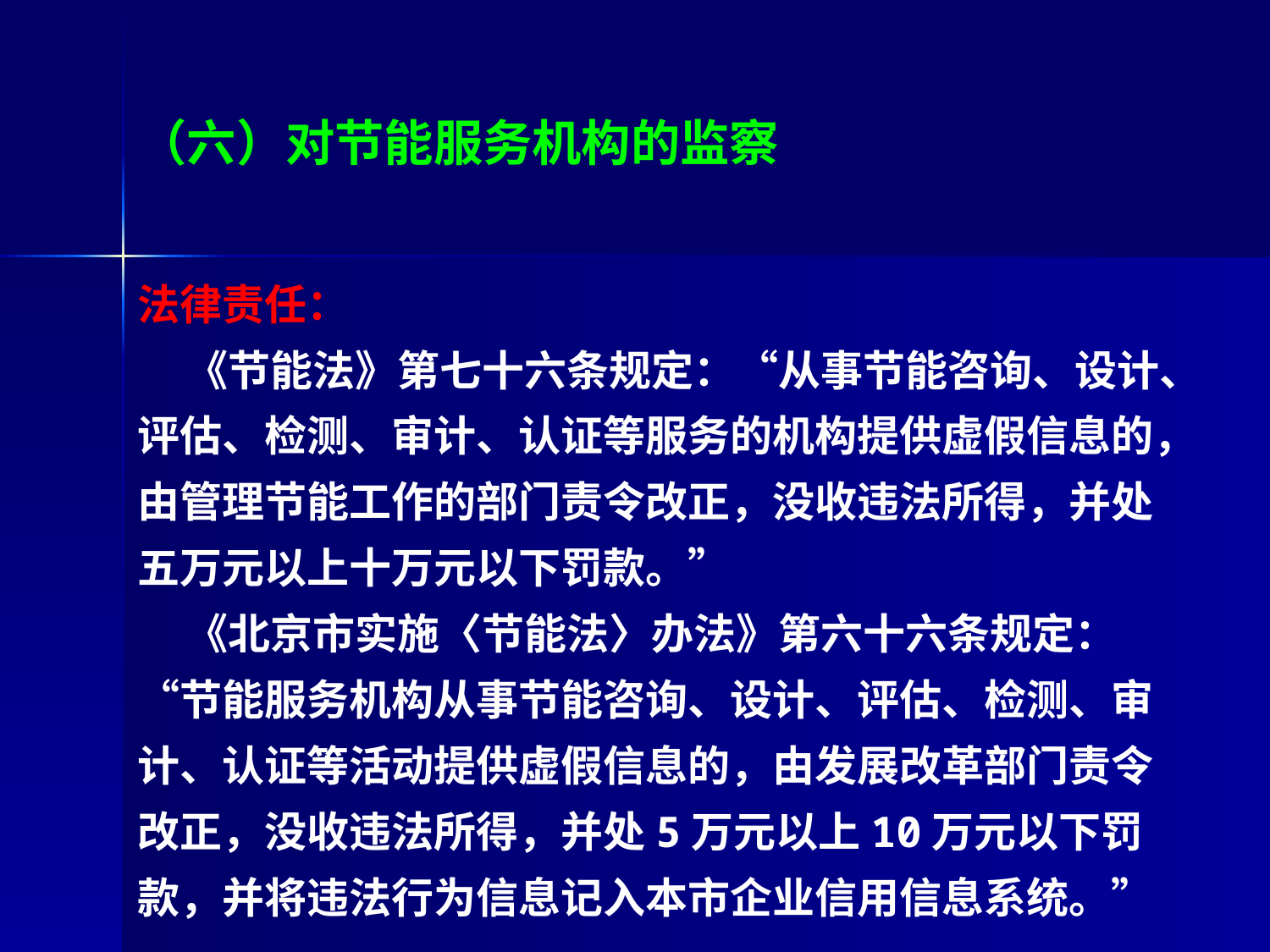

# （六）对节能服务机构的监察
法律责任：
    《节能法》第七十六条规定：“从事节能咨询、设计、评估、检测、审计、认证等服务的机构提供虚假信息的，由管理节能工作的部门责令改正，没收违法所得，并处五万元以上十万元以下罚款。”
    《北京市实施〈节能法〉办法》第六十六条规定：“节能服务机构从事节能咨询、设计、评估、检测、审计、认证等活动提供虚假信息的，由发展改革部门责令改正，没收违法所得，并处5万元以上10万元以下罚款，并将违法行为信息记入本市企业信用信息系统。”